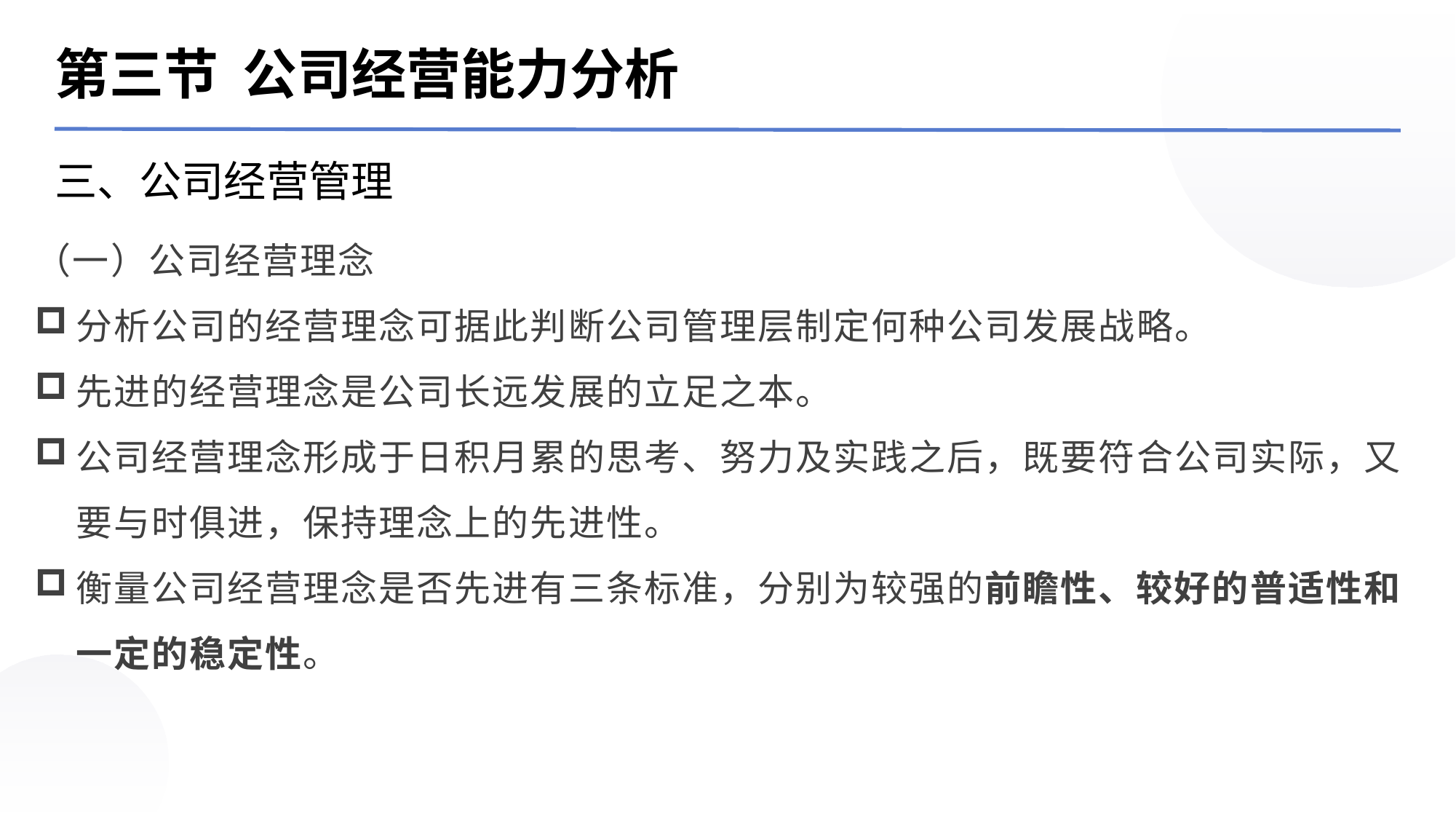

第三节  公司经营能力分析
三、公司经营管理
（一）公司经营理念
分析公司的经营理念可据此判断公司管理层制定何种公司发展战略。
先进的经营理念是公司长远发展的立足之本。
公司经营理念形成于日积月累的思考、努力及实践之后，既要符合公司实际，又要与时俱进，保持理念上的先进性。
衡量公司经营理念是否先进有三条标准，分别为较强的前瞻性、较好的普适性和一定的稳定性。

53